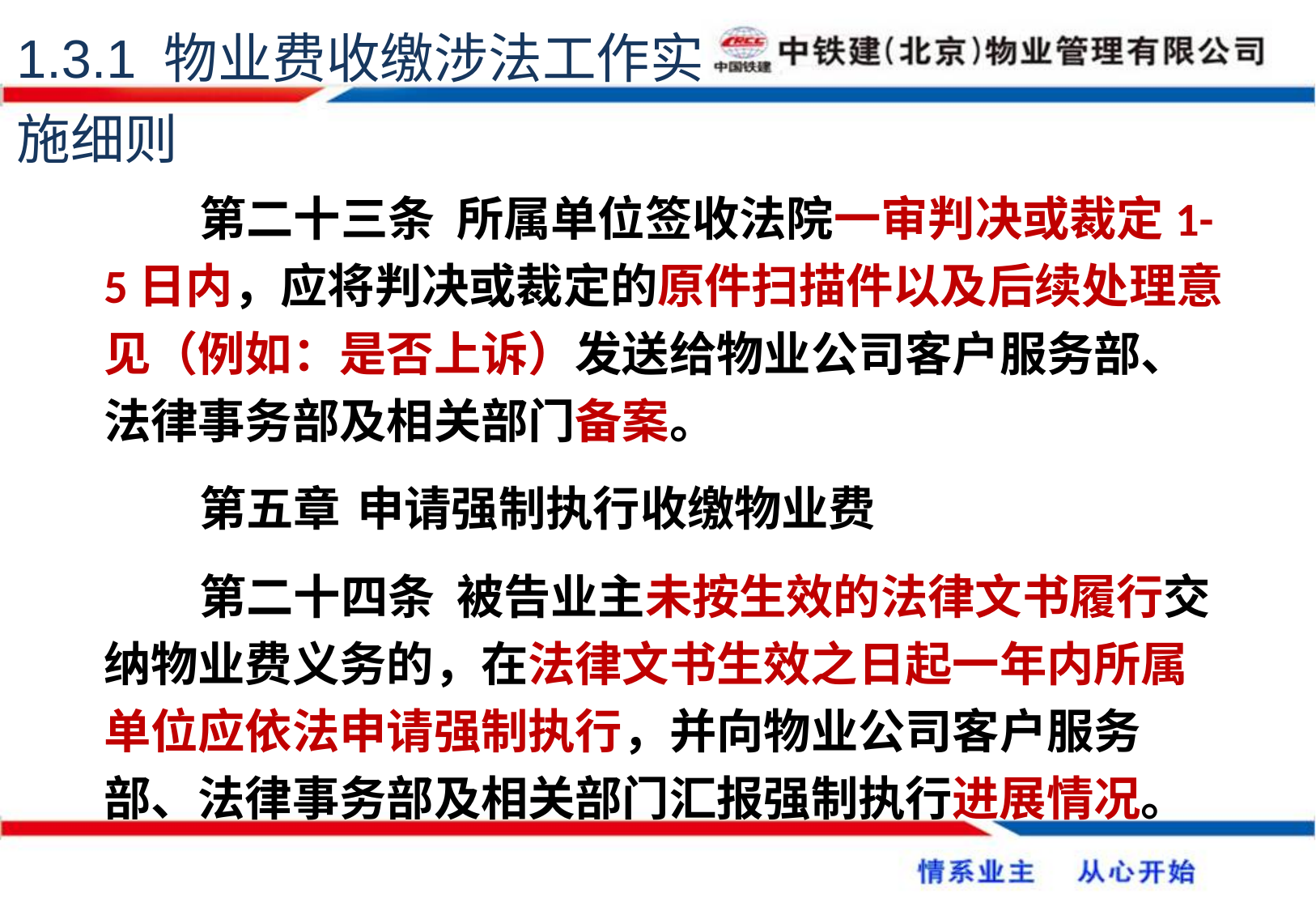

1.3.1 物业费收缴涉法工作实施细则
第二十三条  所属单位签收法院一审判决或裁定1-5日内，应将判决或裁定的原件扫描件以及后续处理意见（例如：是否上诉）发送给物业公司客户服务部、法律事务部及相关部门备案。
第五章	 申请强制执行收缴物业费
第二十四条  被告业主未按生效的法律文书履行交纳物业费义务的，在法律文书生效之日起一年内所属单位应依法申请强制执行，并向物业公司客户服务部、法律事务部及相关部门汇报强制执行进展情况。
71